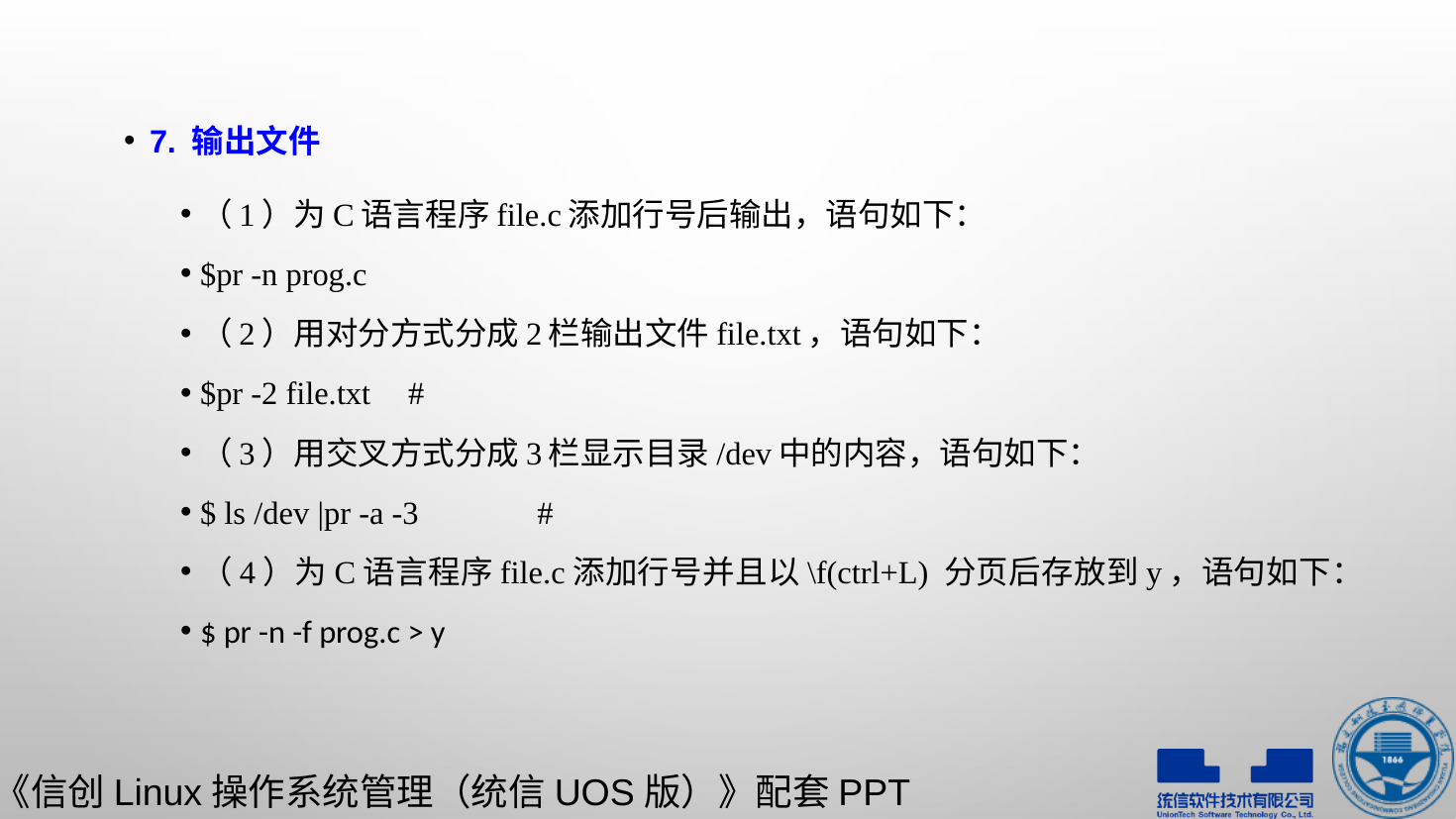

7. 输出文件
（1）为C语言程序file.c添加行号后输出，语句如下：
$pr -n prog.c
（2）用对分方式分成2栏输出文件file.txt，语句如下：
$pr -2 file.txt				#
（3）用交叉方式分成3栏显示目录/dev中的内容，语句如下：
$ ls /dev |pr -a -3					#
（4）为C语言程序file.c添加行号并且以\f(ctrl+L) 分页后存放到y，语句如下：
$ pr -n -f prog.c > y